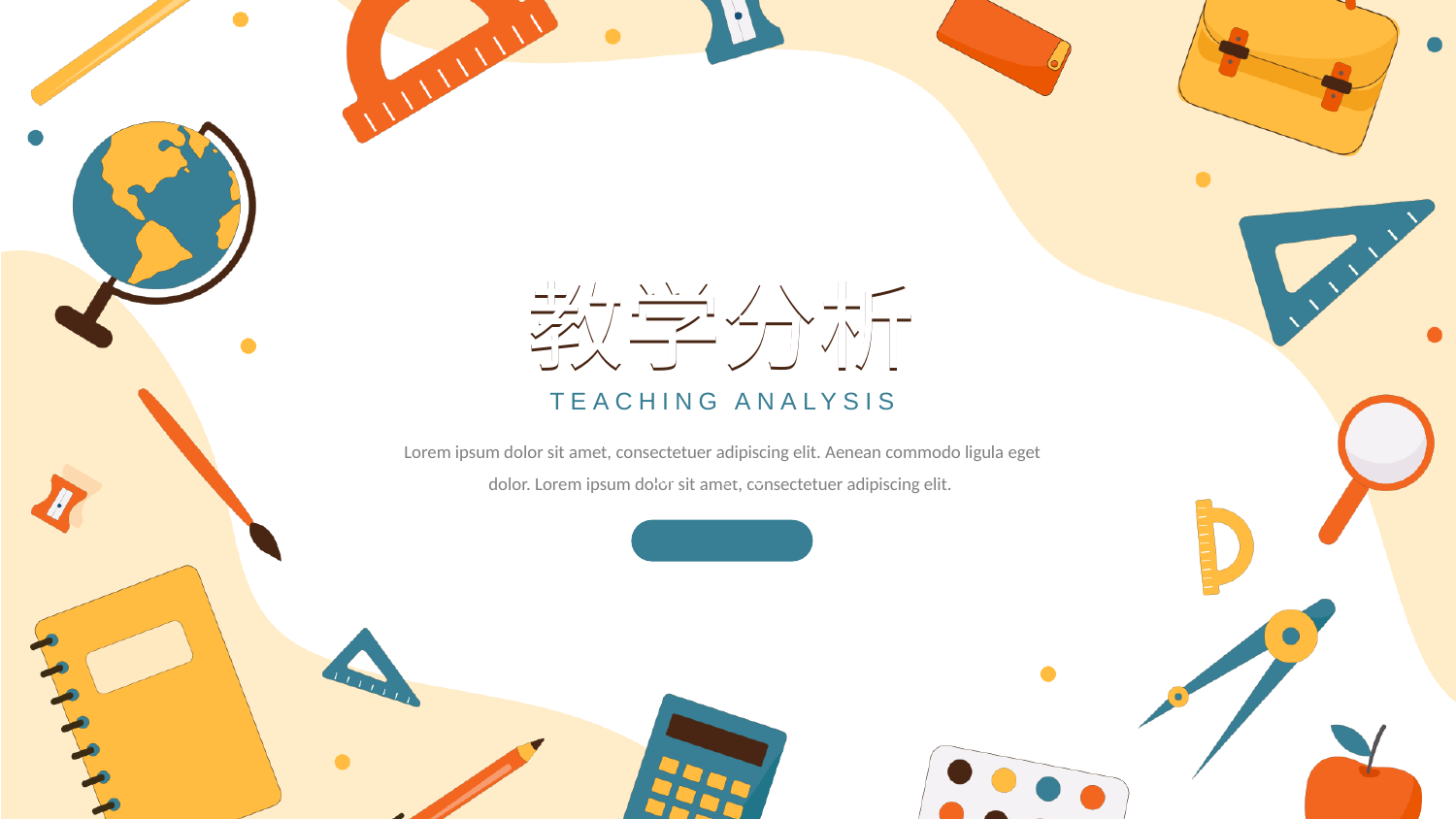

教学分析
教学分析
TEACHING ANALYSIS

Lorem ipsum dolor sit amet, consectetuer adipiscing elit. Aenean commodo ligula eget dolor. Lorem ipsum dolor sit amet, consectetuer adipiscing elit.
第一单元